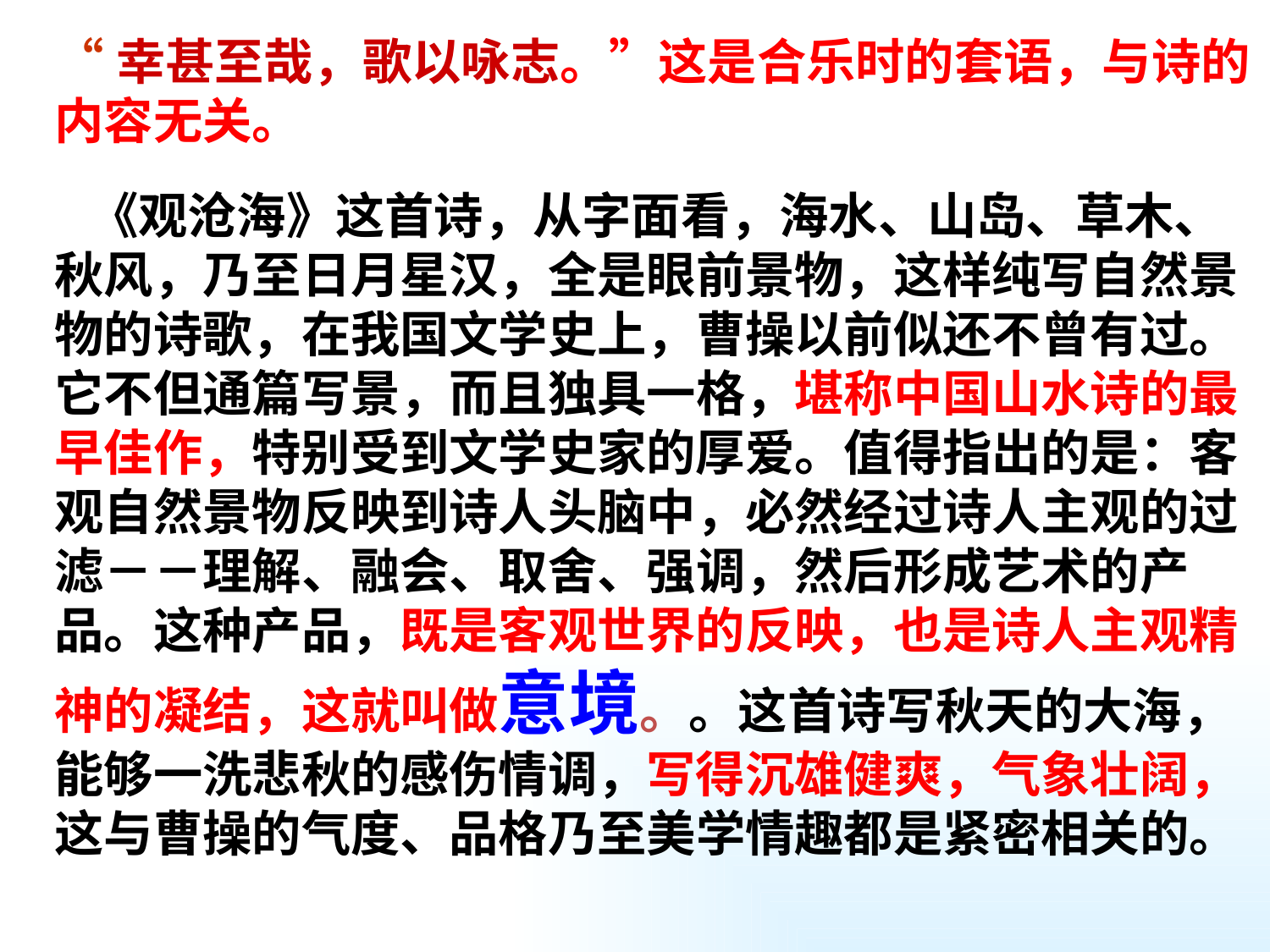

“幸甚至哉，歌以咏志。”这是合乐时的套语，与诗的内容无关。
  《观沧海》这首诗，从字面看，海水、山岛、草木、秋风，乃至日月星汉，全是眼前景物，这样纯写自然景物的诗歌，在我国文学史上，曹操以前似还不曾有过。它不但通篇写景，而且独具一格，堪称中国山水诗的最早佳作，特别受到文学史家的厚爱。值得指出的是：客观自然景物反映到诗人头脑中，必然经过诗人主观的过滤－－理解、融会、取舍、强调，然后形成艺术的产品。这种产品，既是客观世界的反映，也是诗人主观精神的凝结，这就叫做意境。。这首诗写秋天的大海，能够一洗悲秋的感伤情调，写得沉雄健爽，气象壮阔，这与曹操的气度、品格乃至美学情趣都是紧密相关的。